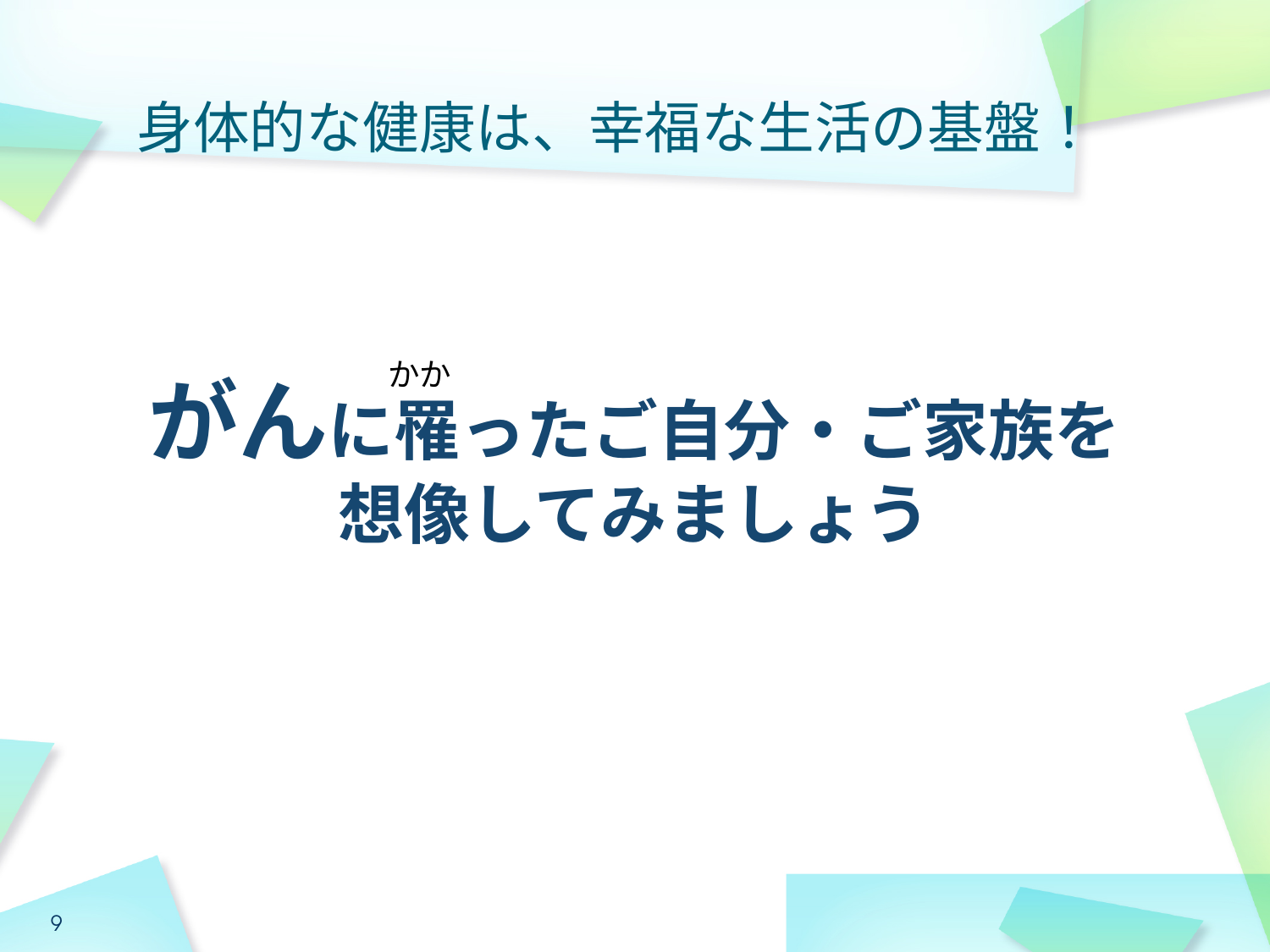

身体的な健康は、幸福な生活の基盤！
かか
# がんに罹ったご自分・ご家族を 想像してみましょう
9